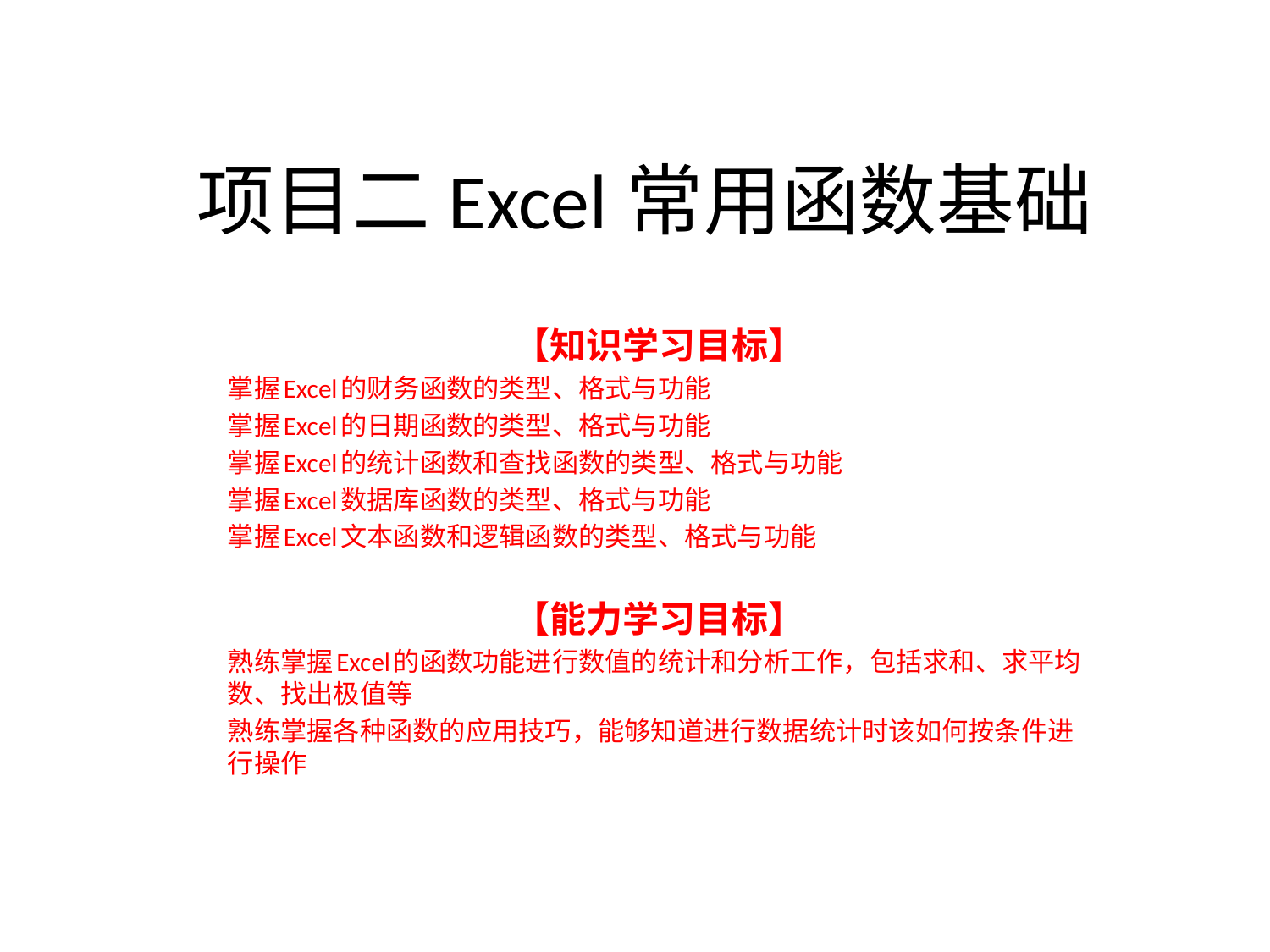

# 项目二Excel常用函数基础
【知识学习目标】
掌握Excel的财务函数的类型、格式与功能
掌握Excel的日期函数的类型、格式与功能
掌握Excel的统计函数和查找函数的类型、格式与功能
掌握Excel数据库函数的类型、格式与功能
掌握Excel文本函数和逻辑函数的类型、格式与功能

【能力学习目标】
熟练掌握Excel的函数功能进行数值的统计和分析工作，包括求和、求平均数、找出极值等
熟练掌握各种函数的应用技巧，能够知道进行数据统计时该如何按条件进行操作